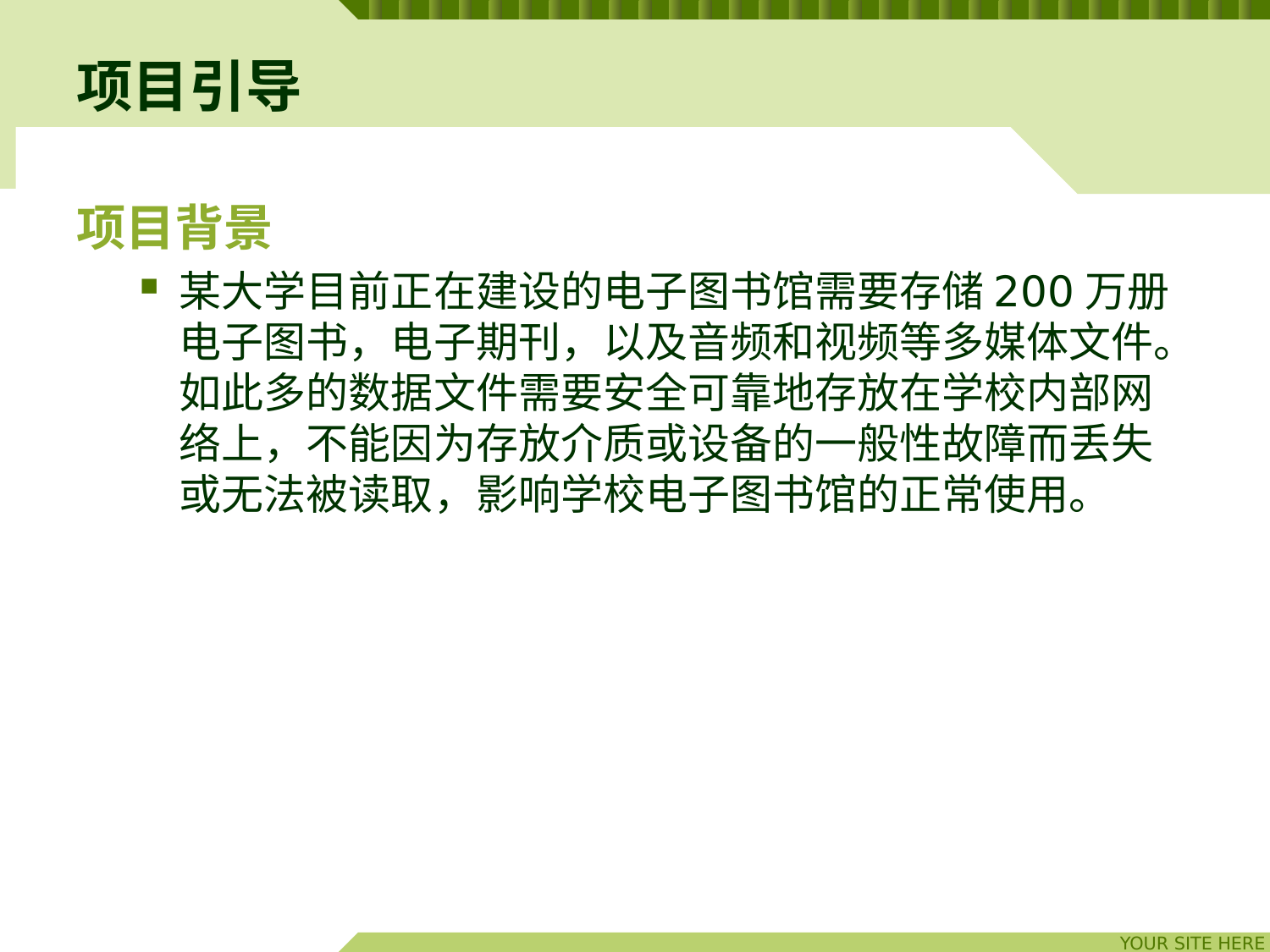

# 项目引导
项目背景
某大学目前正在建设的电子图书馆需要存储200万册电子图书，电子期刊，以及音频和视频等多媒体文件。如此多的数据文件需要安全可靠地存放在学校内部网络上，不能因为存放介质或设备的一般性故障而丢失或无法被读取，影响学校电子图书馆的正常使用。